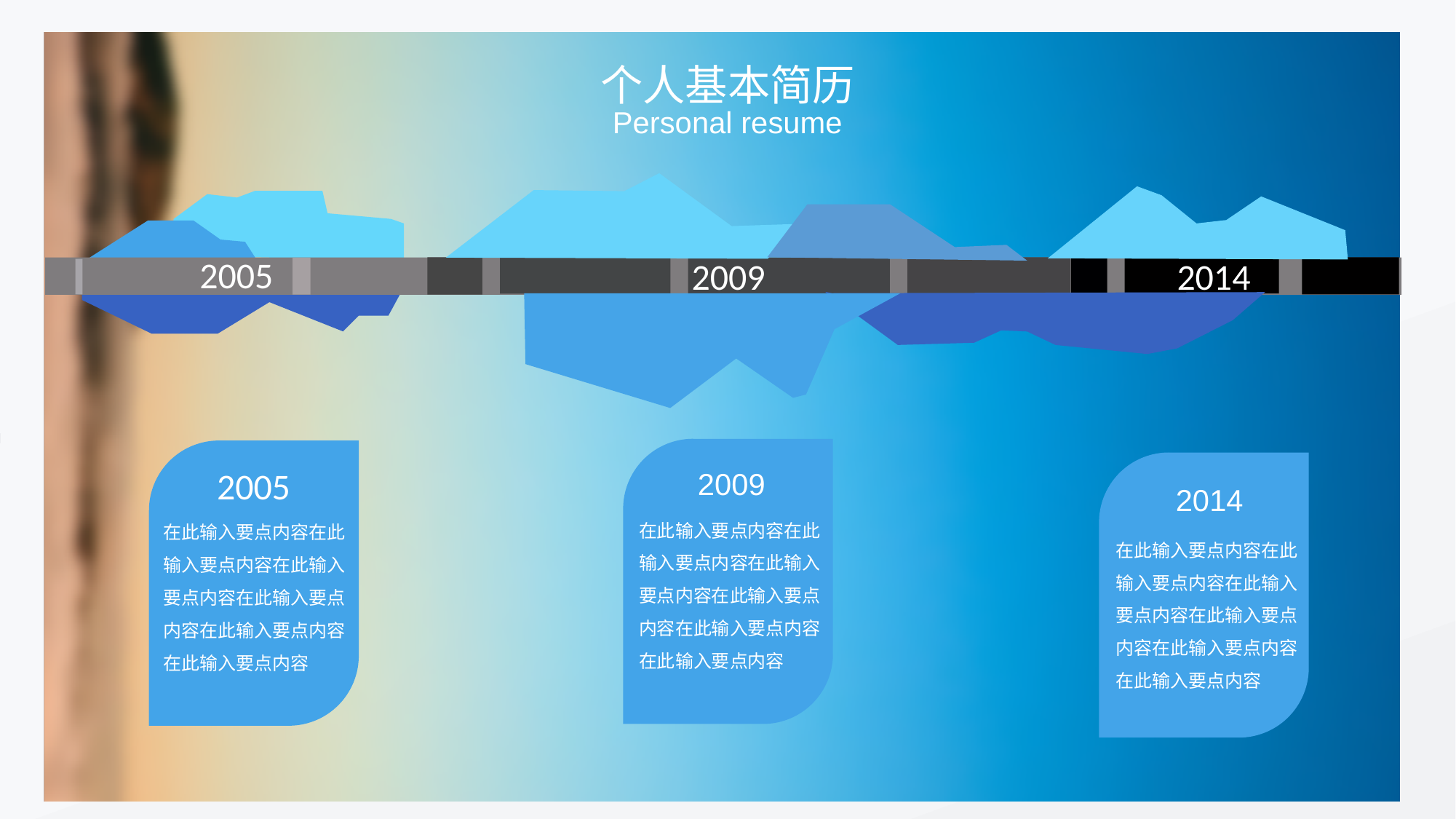

个人基本简历
Personal resume

2005
2014
2009

2005
2009
2014
在此输入要点内容在此输入要点内容在此输入要点内容在此输入要点内容在此输入要点内容在此输入要点内容
在此输入要点内容在此输入要点内容在此输入要点内容在此输入要点内容在此输入要点内容在此输入要点内容
在此输入要点内容在此输入要点内容在此输入要点内容在此输入要点内容在此输入要点内容在此输入要点内容